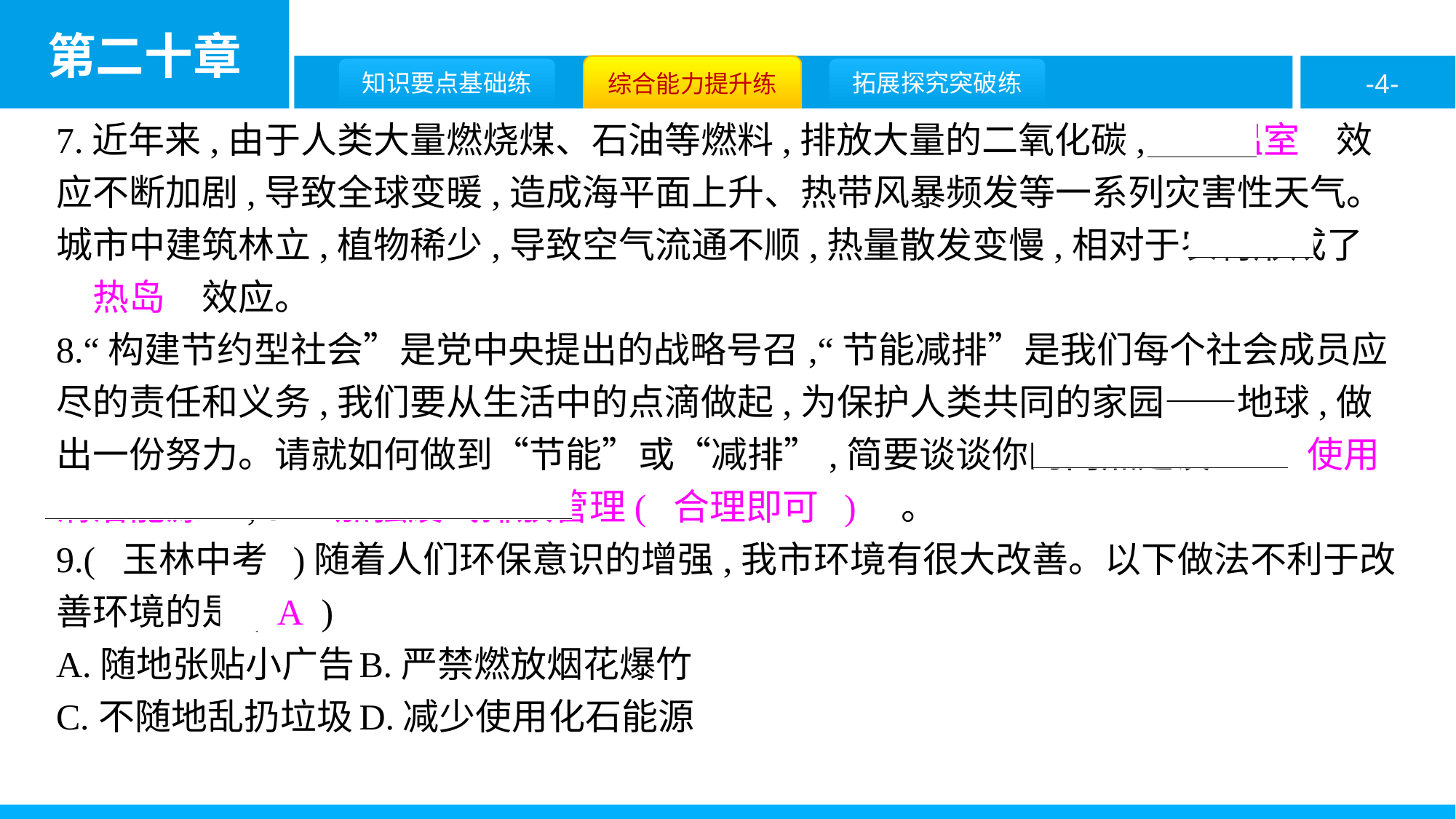

7.近年来,由于人类大量燃烧煤、石油等燃料,排放大量的二氧化碳,使　温室　效应不断加剧,导致全球变暖,造成海平面上升、热带风暴频发等一系列灾害性天气。城市中建筑林立,植物稀少,导致空气流通不顺,热量散发变慢,相对于农村形成了　热岛　效应。
8.“构建节约型社会”是党中央提出的战略号召,“节能减排”是我们每个社会成员应尽的责任和义务,我们要从生活中的点滴做起,为保护人类共同的家园——地球,做出一份努力。请就如何做到“节能”或“减排”,简要谈谈你的两点建议:①　使用清洁能源　;②　加强废气排放管理(  合理即可  )　。
9.(  玉林中考  )随着人们环保意识的增强,我市环境有很大改善。以下做法不利于改善环境的是(  A  )
A.随地张贴小广告	B.严禁燃放烟花爆竹
C.不随地乱扔垃圾	D.减少使用化石能源